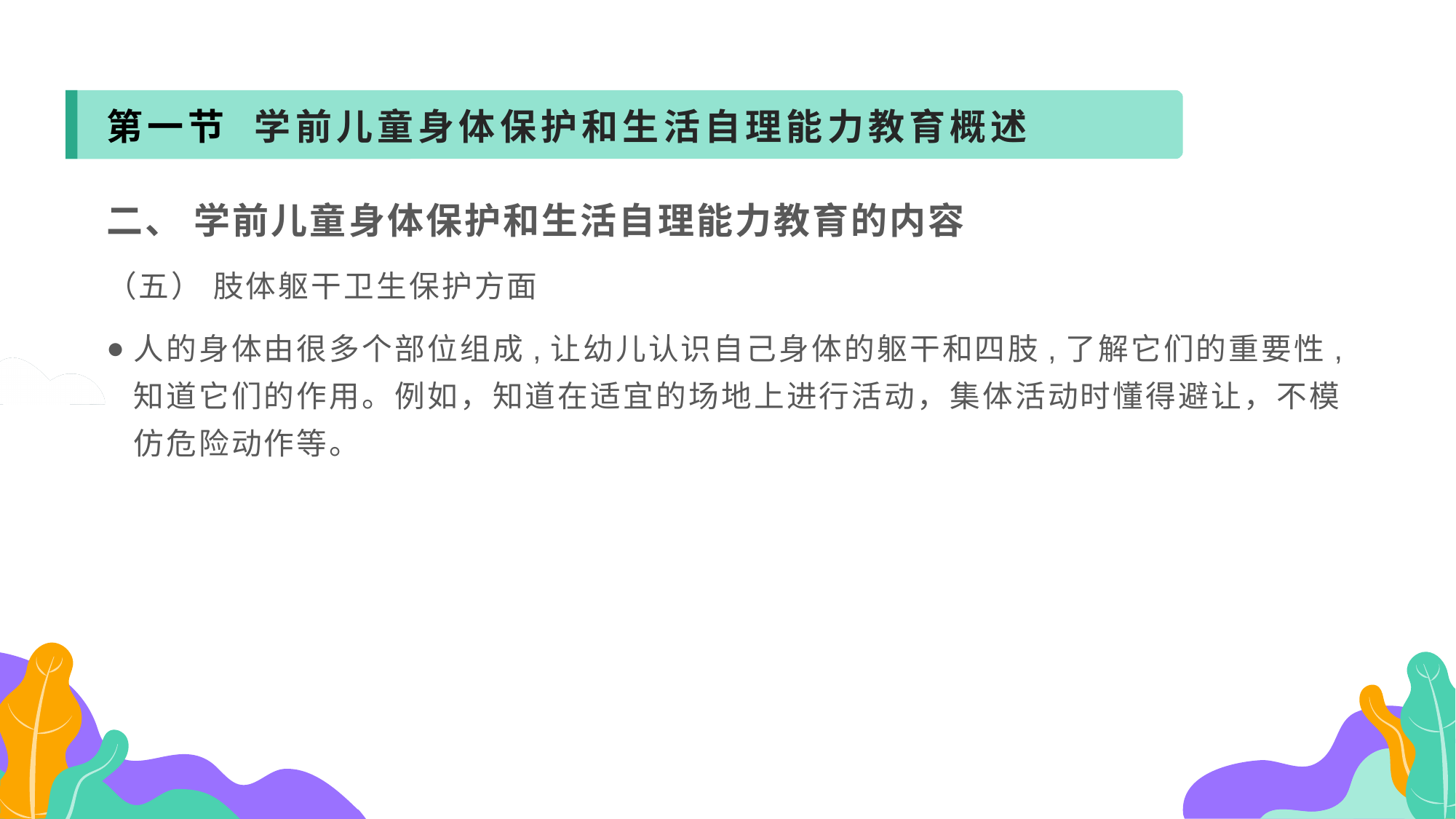

第一节  学前儿童身体保护和生活自理能力教育概述
二、 学前儿童身体保护和生活自理能力教育的内容
（五） 肢体躯干卫生保护方面
人的身体由很多个部位组成,让幼儿认识自己身体的躯干和四肢,了解它们的重要性,知道它们的作用。例如，知道在适宜的场地上进行活动，集体活动时懂得避让，不模仿危险动作等。